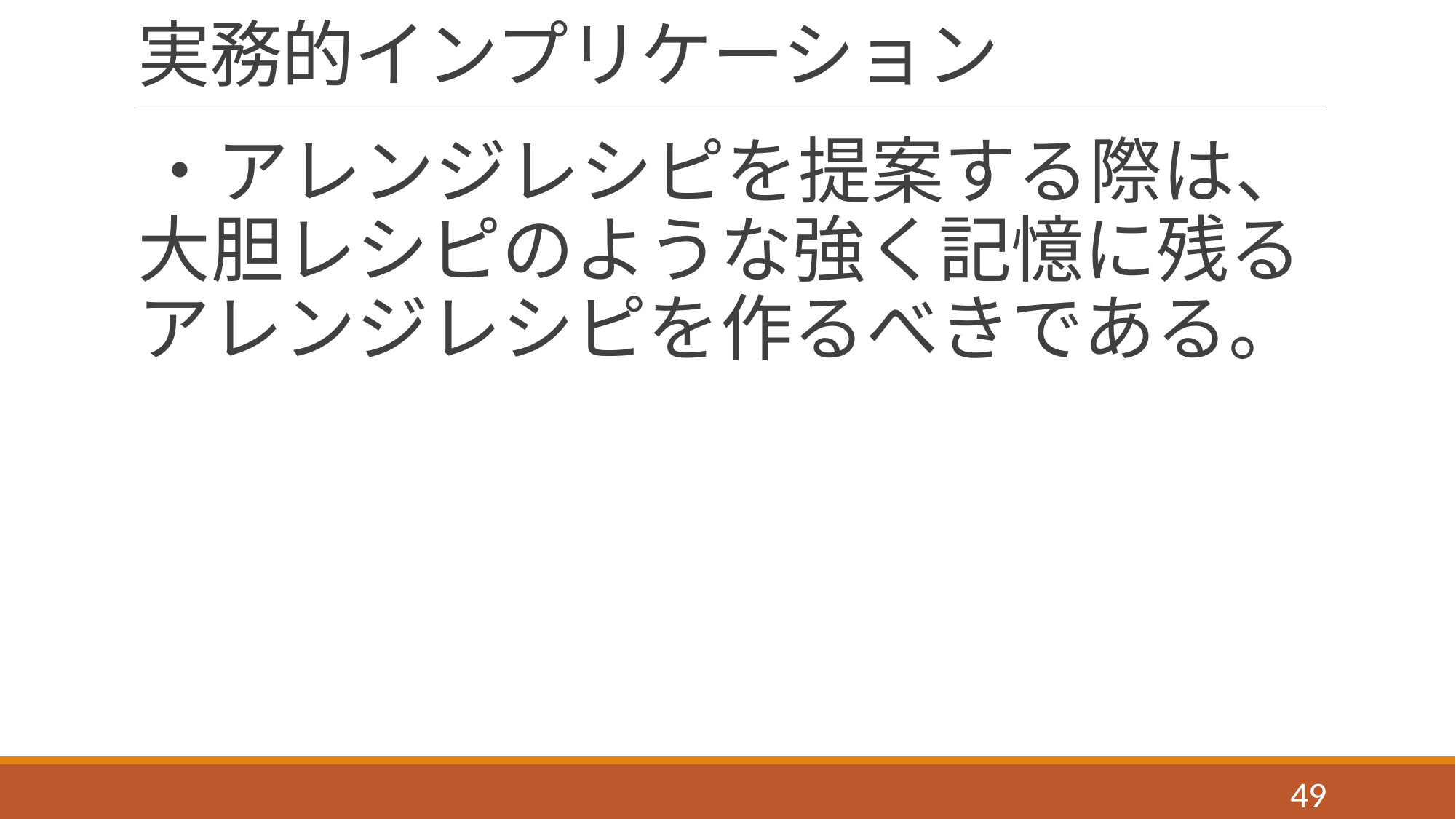

# 実務的インプリケーション
・アレンジレシピを提案する際は、大胆レシピのような強く記憶に残るアレンジレシピを作るべきである。
49